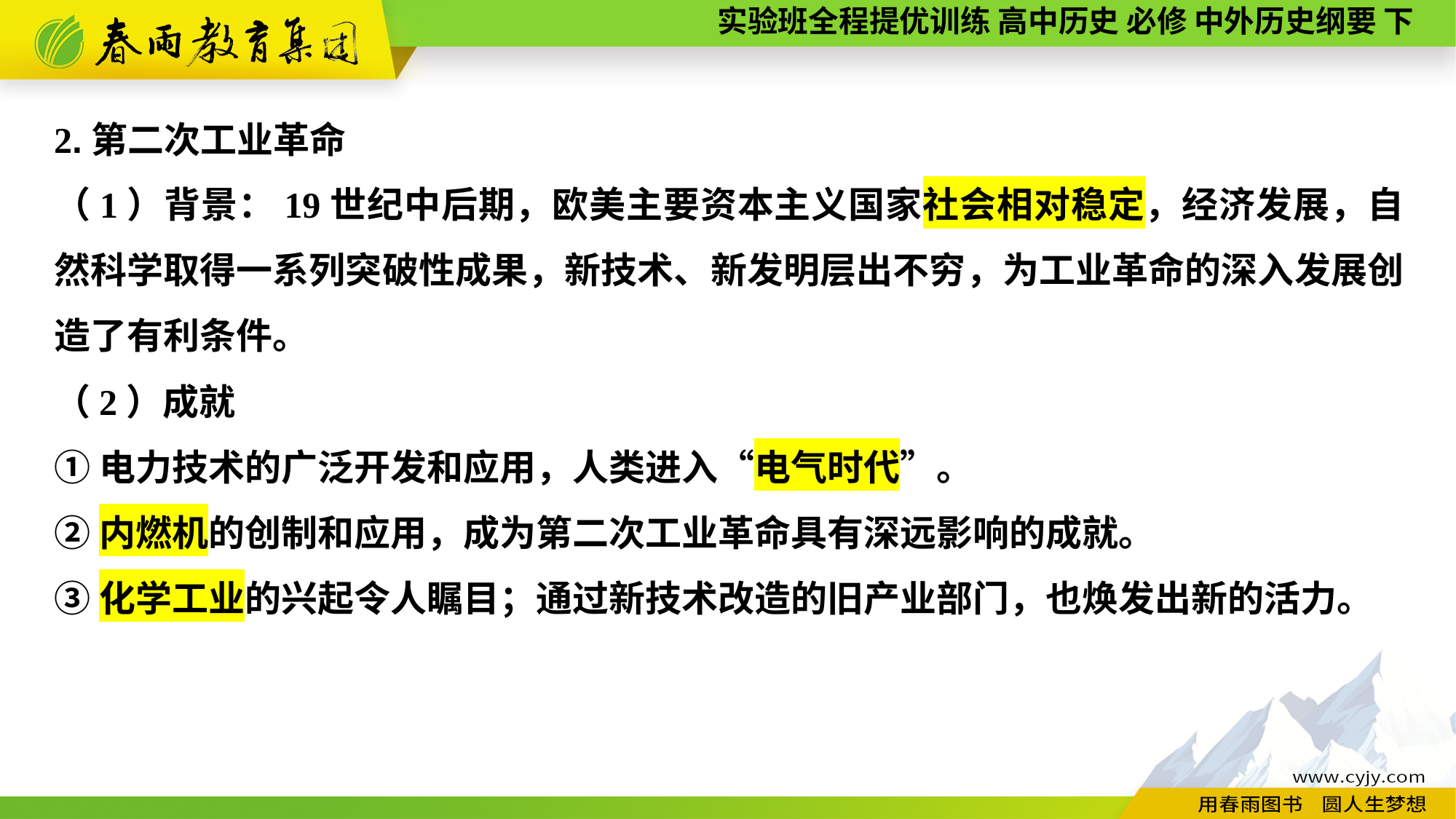

2.第二次工业革命
（1）背景：19世纪中后期，欧美主要资本主义国家社会相对稳定，经济发展，自然科学取得一系列突破性成果，新技术、新发明层出不穷，为工业革命的深入发展创造了有利条件。
（2）成就
①电力技术的广泛开发和应用，人类进入“电气时代”。
②内燃机的创制和应用，成为第二次工业革命具有深远影响的成就。
③化学工业的兴起令人瞩目；通过新技术改造的旧产业部门，也焕发出新的活力。